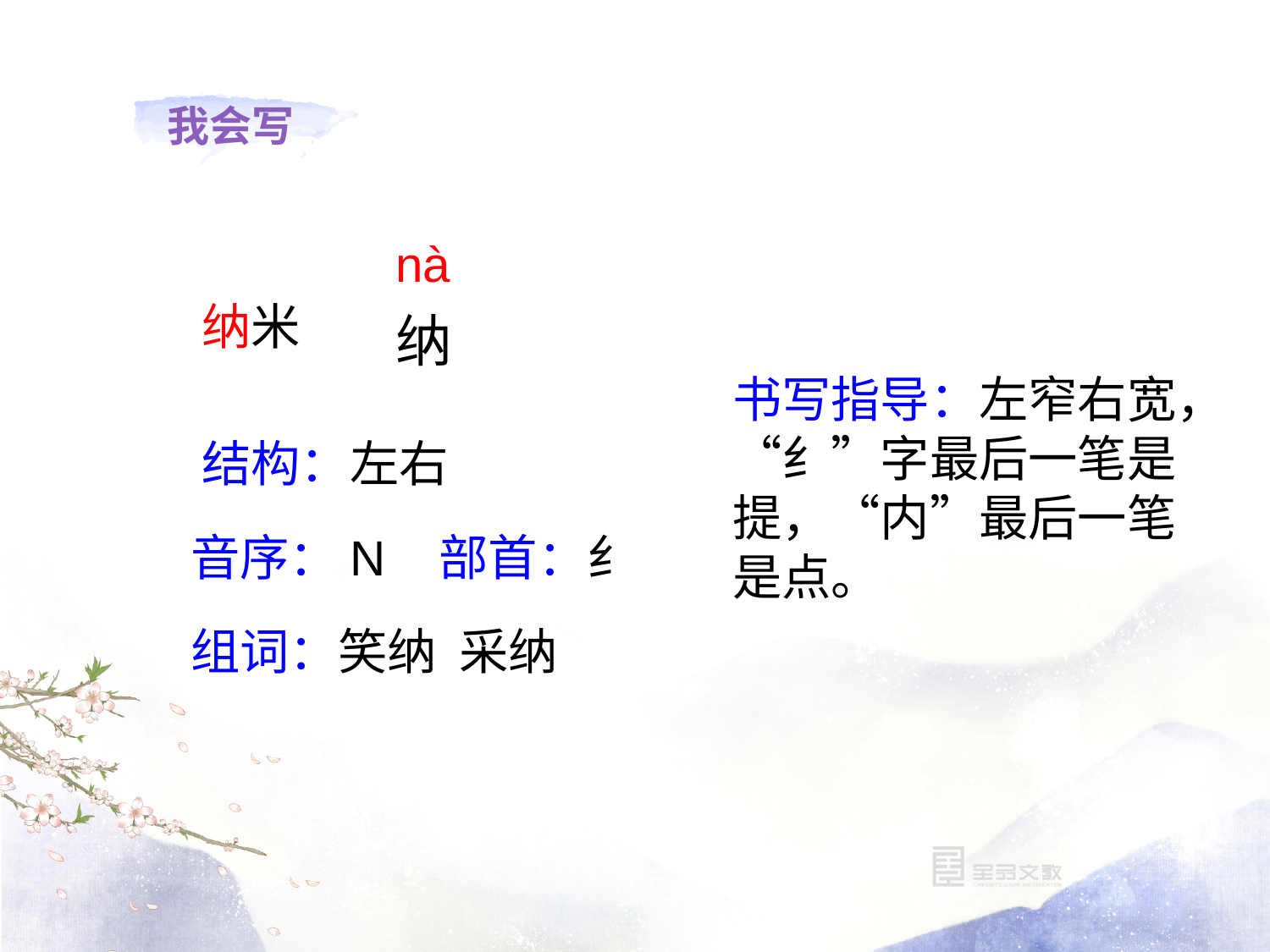

nà
纳米
纳
书写指导：左窄右宽，“纟”字最后一笔是提，“内”最后一笔是点。
结构：左右
音序：N   部首：纟
组词：笑纳  采纳